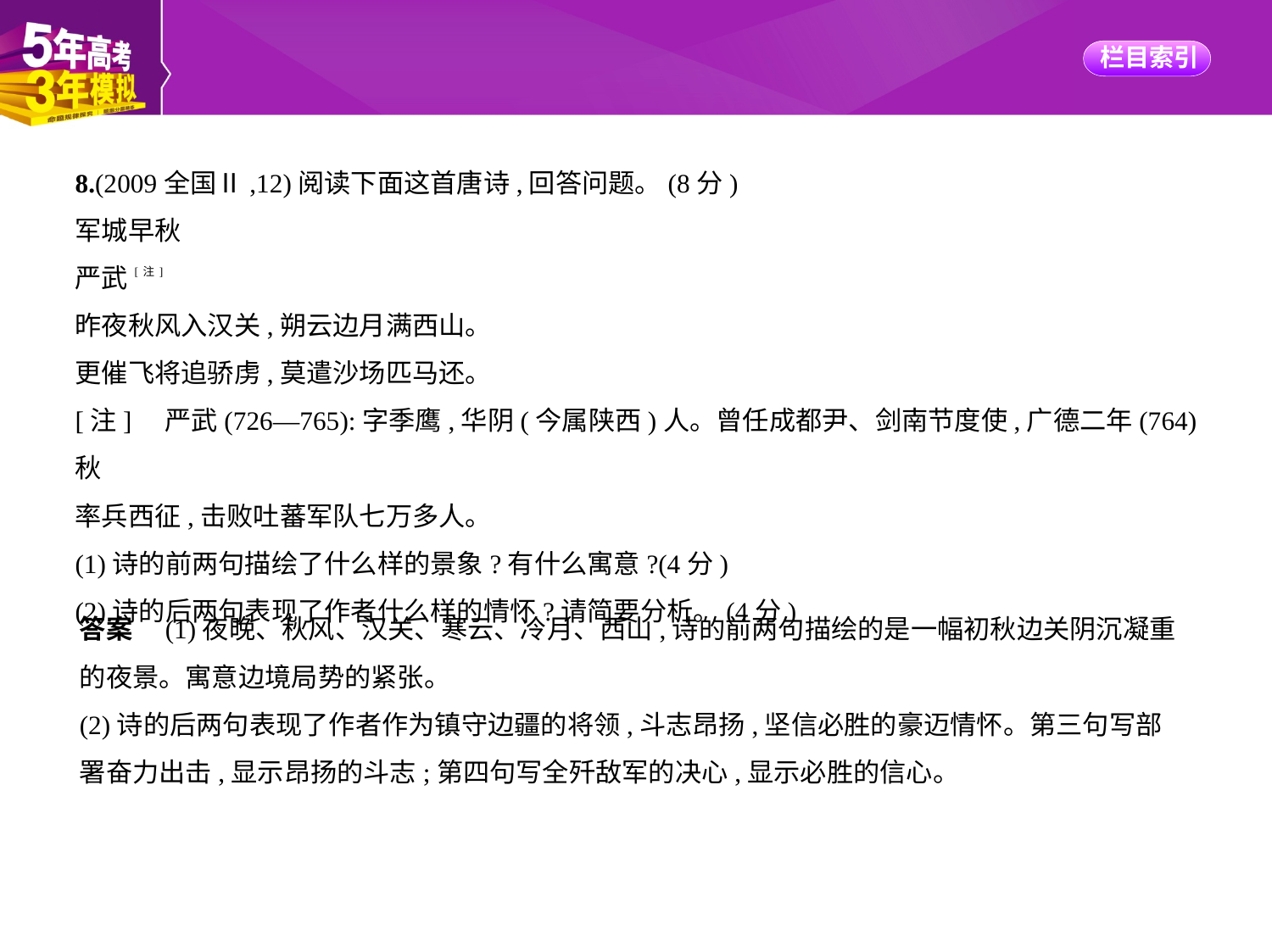

8.(2009全国Ⅱ,12)阅读下面这首唐诗,回答问题。(8分)
军城早秋
严武[注]
昨夜秋风入汉关,朔云边月满西山。
更催飞将追骄虏,莫遣沙场匹马还。
[注]　严武(726—765):字季鹰,华阴(今属陕西)人。曾任成都尹、剑南节度使,广德二年(764)秋
率兵西征,击败吐蕃军队七万多人。
(1)诗的前两句描绘了什么样的景象?有什么寓意?(4分)
(2)诗的后两句表现了作者什么样的情怀?请简要分析。(4分)
答案　(1)夜晚、秋风、汉关、寒云、冷月、西山,诗的前两句描绘的是一幅初秋边关阴沉凝重
的夜景。寓意边境局势的紧张。
(2)诗的后两句表现了作者作为镇守边疆的将领,斗志昂扬,坚信必胜的豪迈情怀。第三句写部
署奋力出击,显示昂扬的斗志;第四句写全歼敌军的决心,显示必胜的信心。